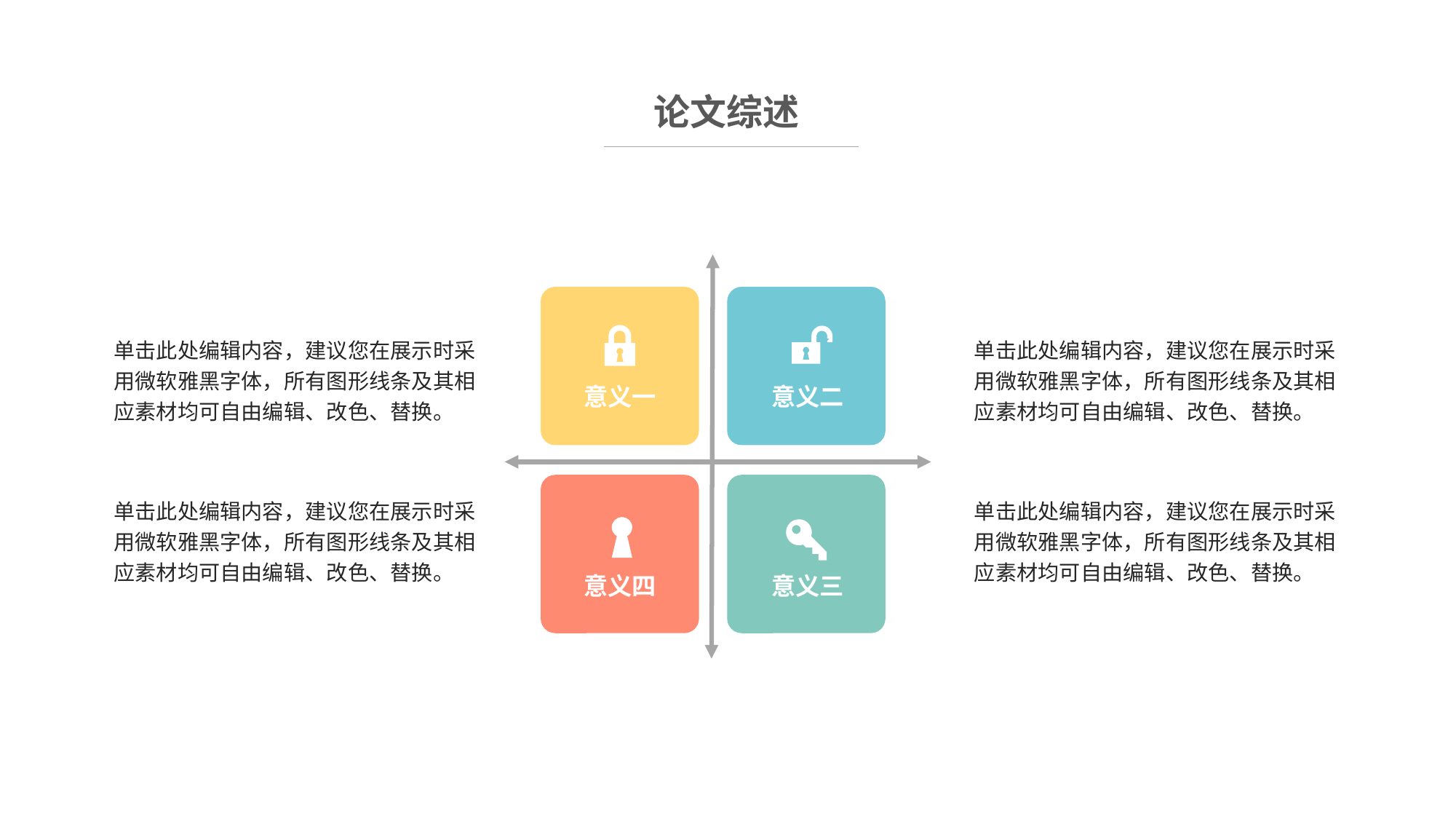

论文综述

意义二

意义一
单击此处编辑内容，建议您在展示时采用微软雅黑字体，所有图形线条及其相应素材均可自由编辑、改色、替换。
单击此处编辑内容，建议您在展示时采用微软雅黑字体，所有图形线条及其相应素材均可自由编辑、改色、替换。

意义四

意义三
单击此处编辑内容，建议您在展示时采用微软雅黑字体，所有图形线条及其相应素材均可自由编辑、改色、替换。
单击此处编辑内容，建议您在展示时采用微软雅黑字体，所有图形线条及其相应素材均可自由编辑、改色、替换。